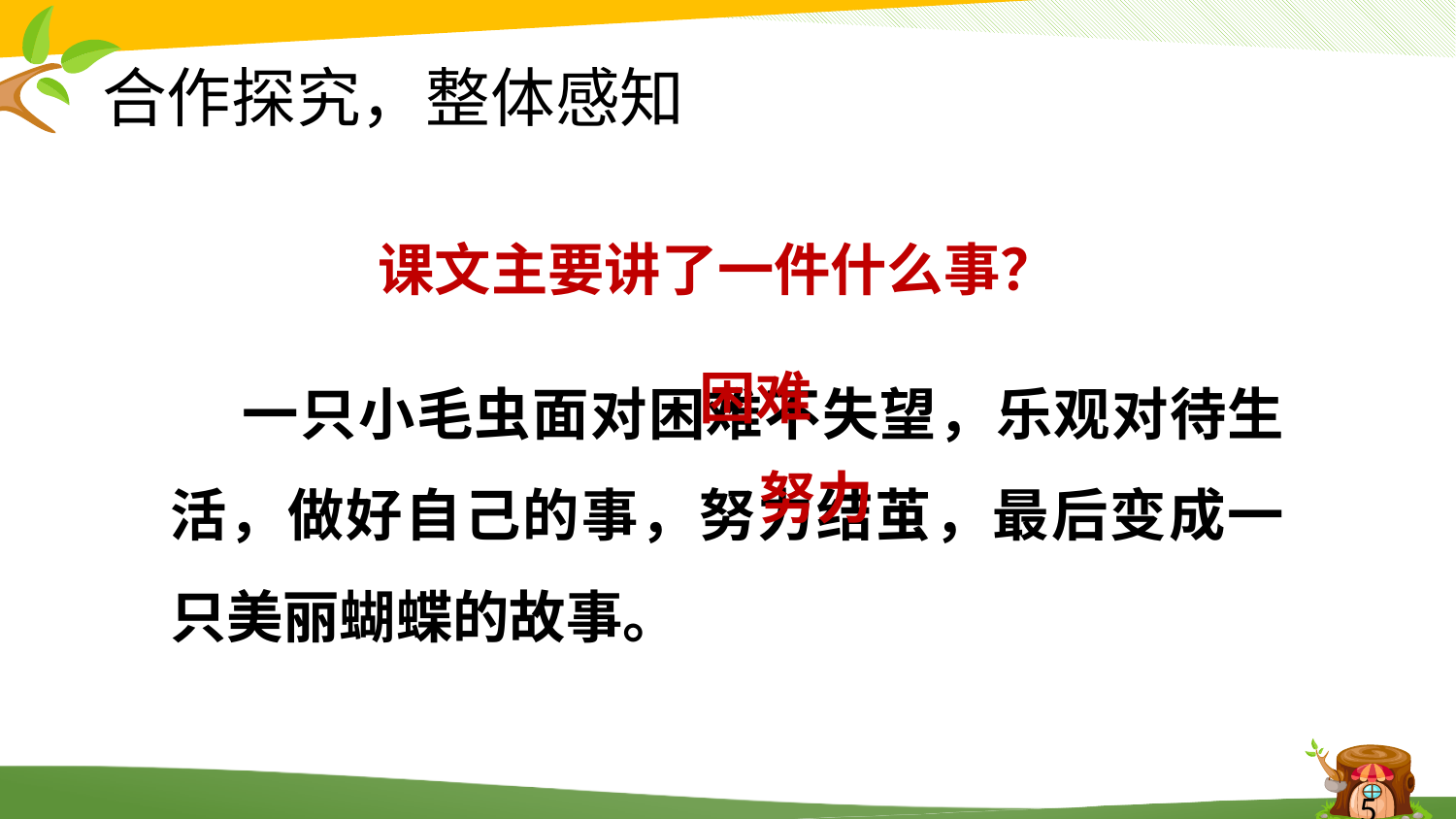

# 合作探究，整体感知
课文主要讲了一件什么事？
    一只小毛虫面对困难不失望，乐观对待生活，做好自己的事，努力结茧，最后变成一只美丽蝴蝶的故事。
困难
努力